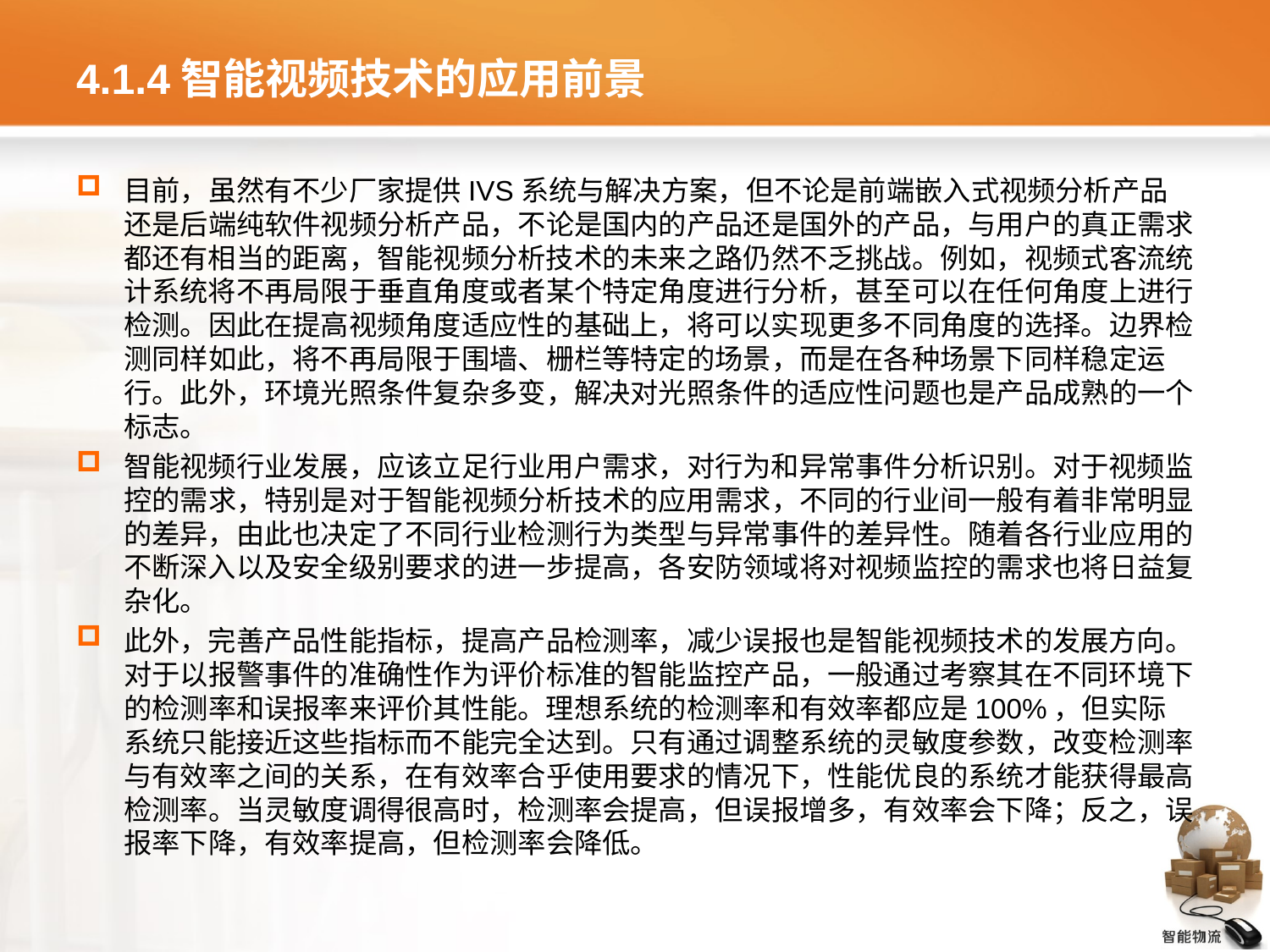

# 4.1.4智能视频技术的应用前景
目前，虽然有不少厂家提供IVS系统与解决方案，但不论是前端嵌入式视频分析产品还是后端纯软件视频分析产品，不论是国内的产品还是国外的产品，与用户的真正需求都还有相当的距离，智能视频分析技术的未来之路仍然不乏挑战。例如，视频式客流统计系统将不再局限于垂直角度或者某个特定角度进行分析，甚至可以在任何角度上进行检测。因此在提高视频角度适应性的基础上，将可以实现更多不同角度的选择。边界检测同样如此，将不再局限于围墙、栅栏等特定的场景，而是在各种场景下同样稳定运行。此外，环境光照条件复杂多变，解决对光照条件的适应性问题也是产品成熟的一个标志。
智能视频行业发展，应该立足行业用户需求，对行为和异常事件分析识别。对于视频监控的需求，特别是对于智能视频分析技术的应用需求，不同的行业间一般有着非常明显的差异，由此也决定了不同行业检测行为类型与异常事件的差异性。随着各行业应用的不断深入以及安全级别要求的进一步提高，各安防领域将对视频监控的需求也将日益复杂化。
此外，完善产品性能指标，提高产品检测率，减少误报也是智能视频技术的发展方向。对于以报警事件的准确性作为评价标准的智能监控产品，一般通过考察其在不同环境下的检测率和误报率来评价其性能。理想系统的检测率和有效率都应是100%，但实际系统只能接近这些指标而不能完全达到。只有通过调整系统的灵敏度参数，改变检测率与有效率之间的关系，在有效率合乎使用要求的情况下，性能优良的系统才能获得最高检测率。当灵敏度调得很高时，检测率会提高，但误报增多，有效率会下降；反之，误报率下降，有效率提高，但检测率会降低。